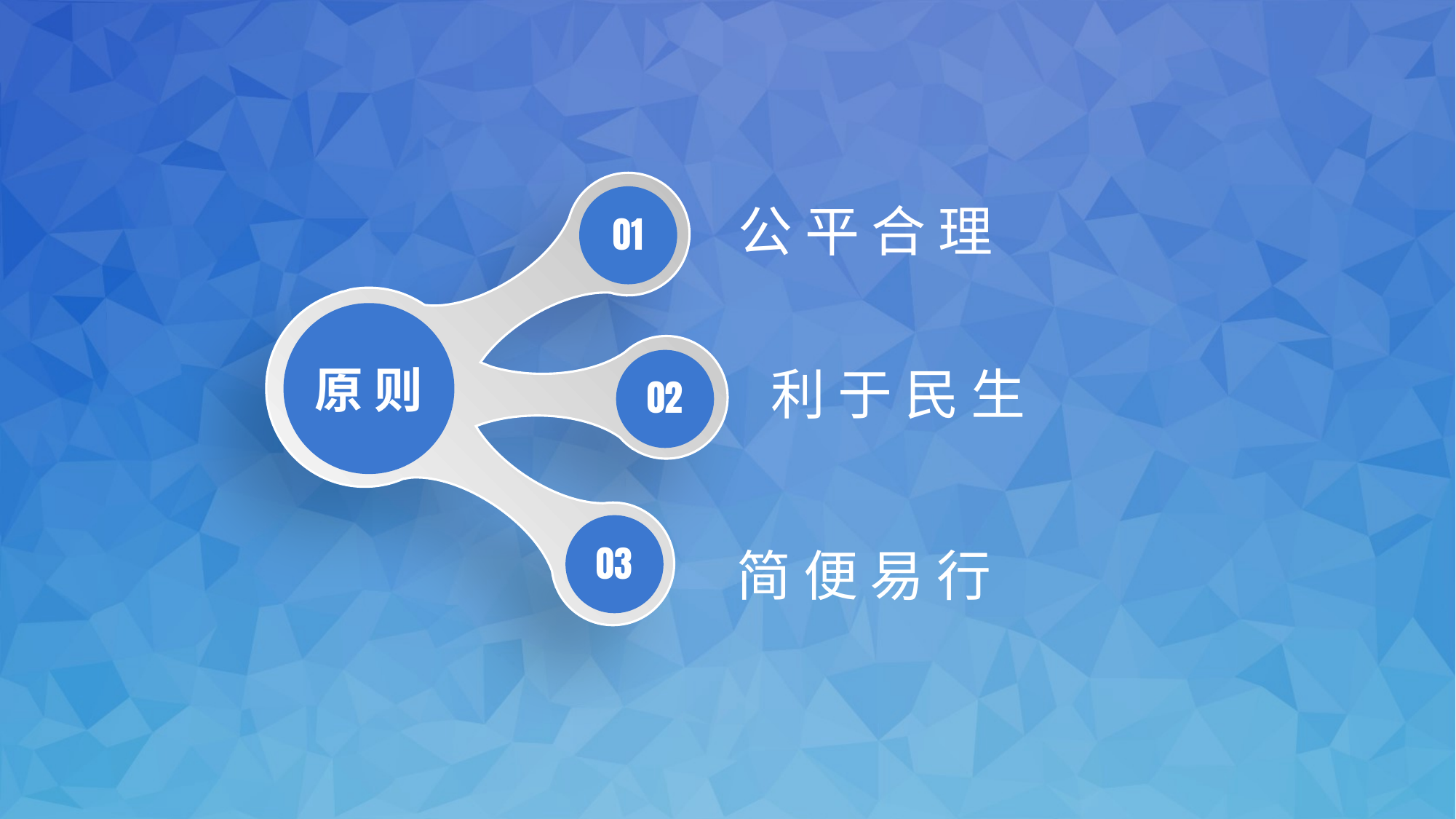

# PPT NEVER SLEEPS

01
原 则
02
03
公 平 合 理
利 于 民 生
简 便 易 行